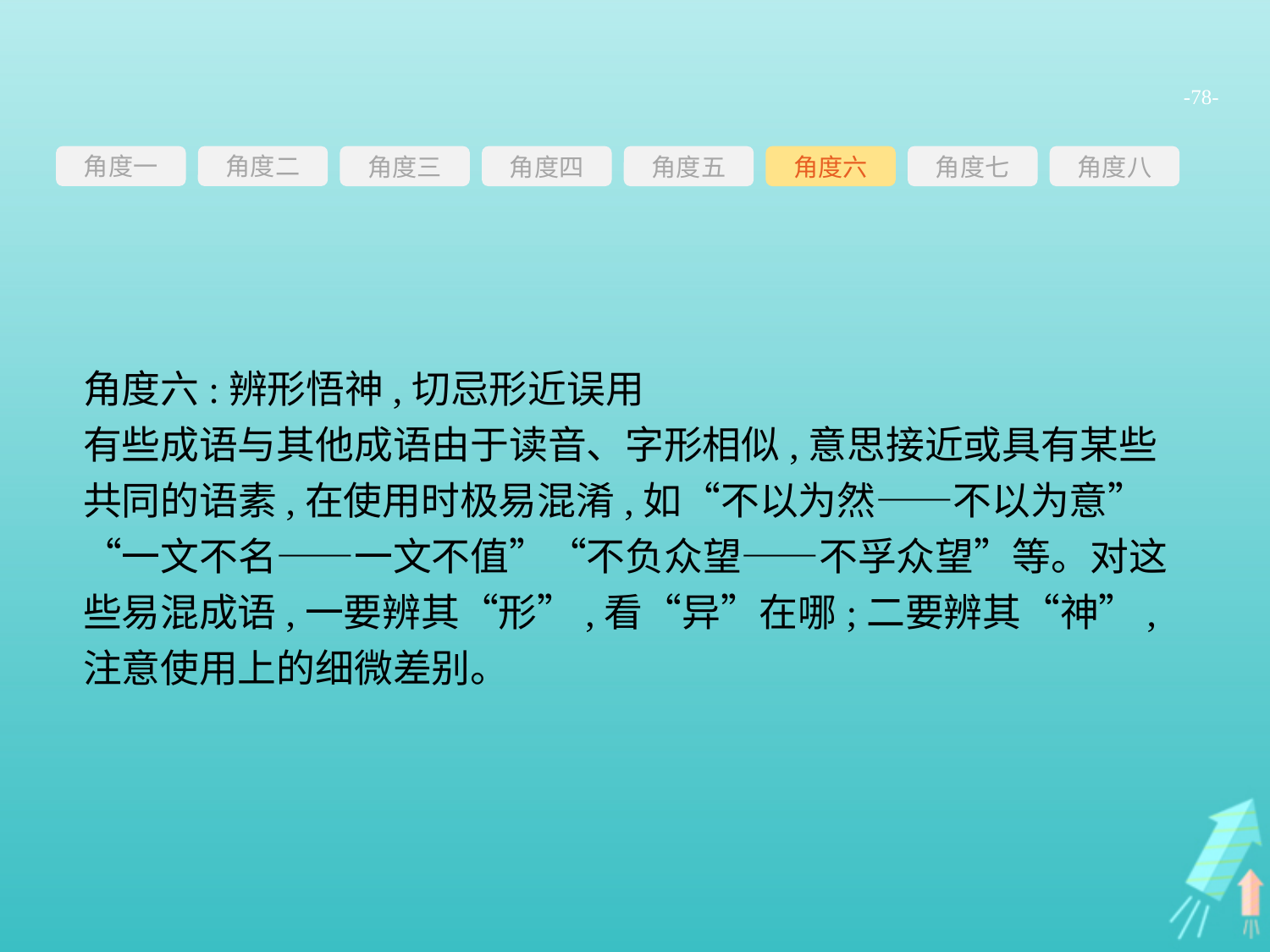

-78-
角度一
角度三
角度四
角度五
角度六
角度七
角度八
角度二
角度六:辨形悟神,切忌形近误用
有些成语与其他成语由于读音、字形相似,意思接近或具有某些共同的语素,在使用时极易混淆,如“不以为然——不以为意”“一文不名——一文不值”“不负众望——不孚众望”等。对这些易混成语,一要辨其“形”,看“异”在哪;二要辨其“神”,注意使用上的细微差别。